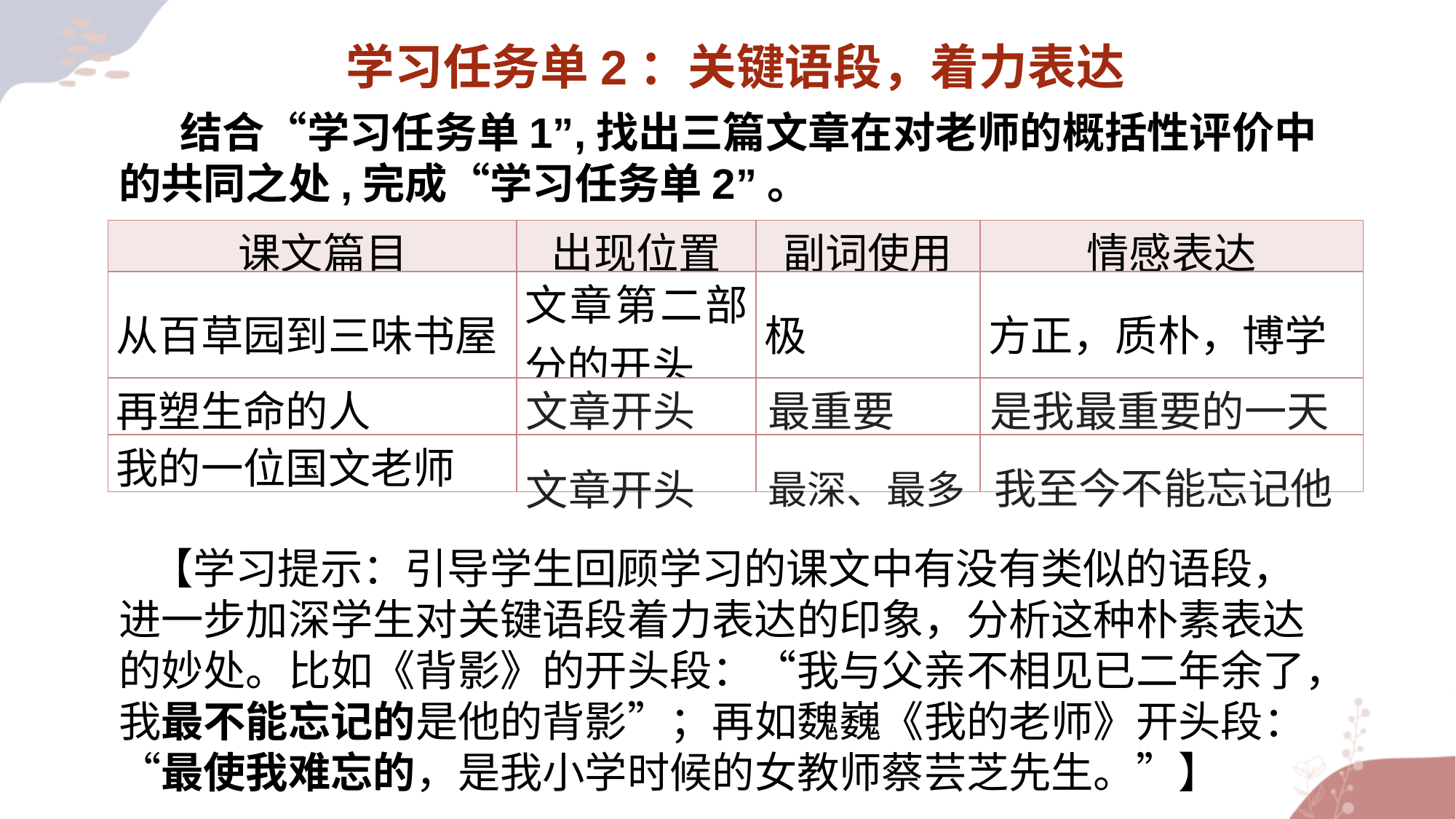

学习任务单2：关键语段，着力表达
  结合“学习任务单1”,找出三篇文章在对老师的概括性评价中的共同之处,完成“学习任务单2”。
| 课文篇目 | 出现位置 | 副词使用 | 情感表达 |
| --- | --- | --- | --- |
| 从百草园到三味书屋 | 文章第二部分的开头 | 极 | 方正，质朴，博学 |
| 再塑生命的人 |  |  |  |
| 我的一位国文老师 |  |  |  |

文章开头
最重要
是我最重要的一天
我至今不能忘记他
文章开头
最深、最多
【学习提示：引导学生回顾学习的课文中有没有类似的语段，进一步加深学生对关键语段着力表达的印象，分析这种朴素表达的妙处。比如《背影》的开头段：“我与父亲不相见已二年余了，我最不能忘记的是他的背影”；再如魏巍《我的老师》开头段：“最使我难忘的，是我小学时候的女教师蔡芸芝先生。”】